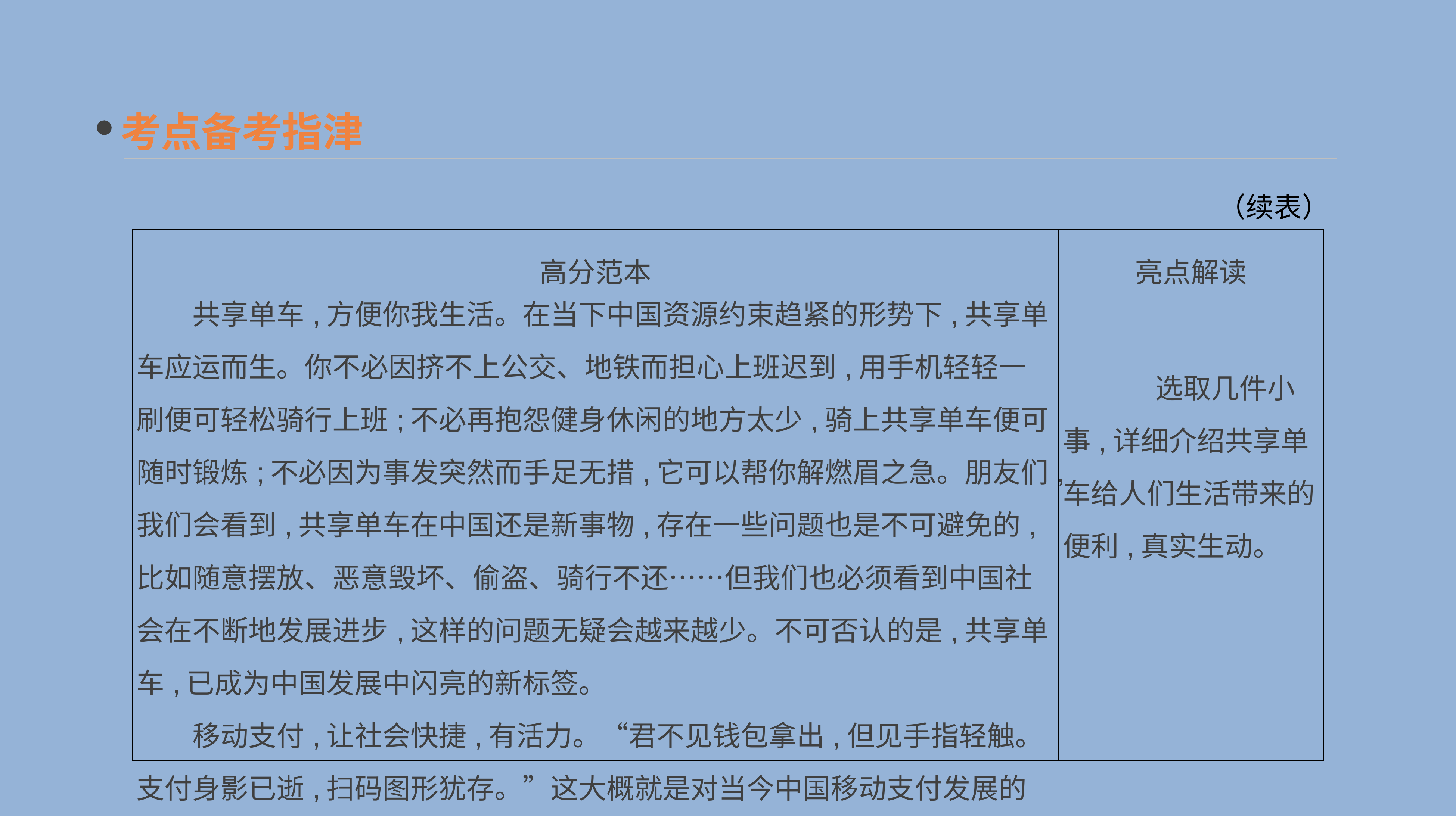

考点备考指津

（续表）
| 高分范本 | 亮点解读 |
| --- | --- |
| 共享单车,方便你我生活。在当下中国资源约束趋紧的形势下,共享单车应运而生。你不必因挤不上公交、地铁而担心上班迟到,用手机轻轻一刷便可轻松骑行上班;不必再抱怨健身休闲的地方太少,骑上共享单车便可随时锻炼;不必因为事发突然而手足无措,它可以帮你解燃眉之急。朋友们,我们会看到,共享单车在中国还是新事物,存在一些问题也是不可避免的,比如随意摆放、恶意毁坏、偷盗、骑行不还……但我们也必须看到中国社会在不断地发展进步,这样的问题无疑会越来越少。不可否认的是,共享单车,已成为中国发展中闪亮的新标签。 　　移动支付,让社会快捷,有活力。“君不见钱包拿出,但见手指轻触。支付身影已逝,扫码图形犹存。”这大概就是对当今中国移动支付发展的真实 | 选取几件小事,详细介绍共享单车给人们生活带来的便利,真实生动。 |